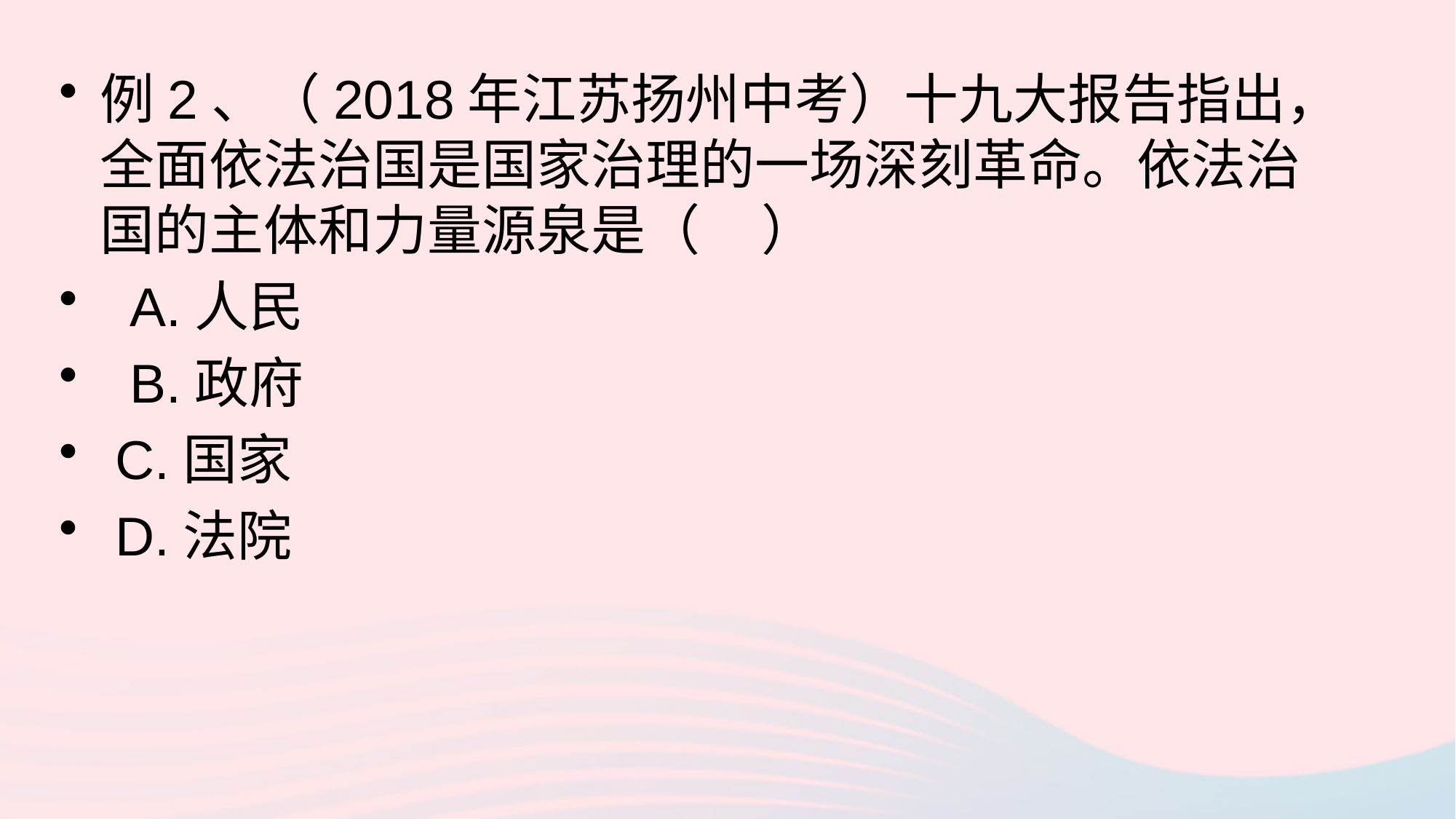

例2、（2018年江苏扬州中考）十九大报告指出，全面依法治国是国家治理的一场深刻革命。依法治国的主体和力量源泉是（     ）
  A.人民
  B.政府
 C.国家
 D.法院